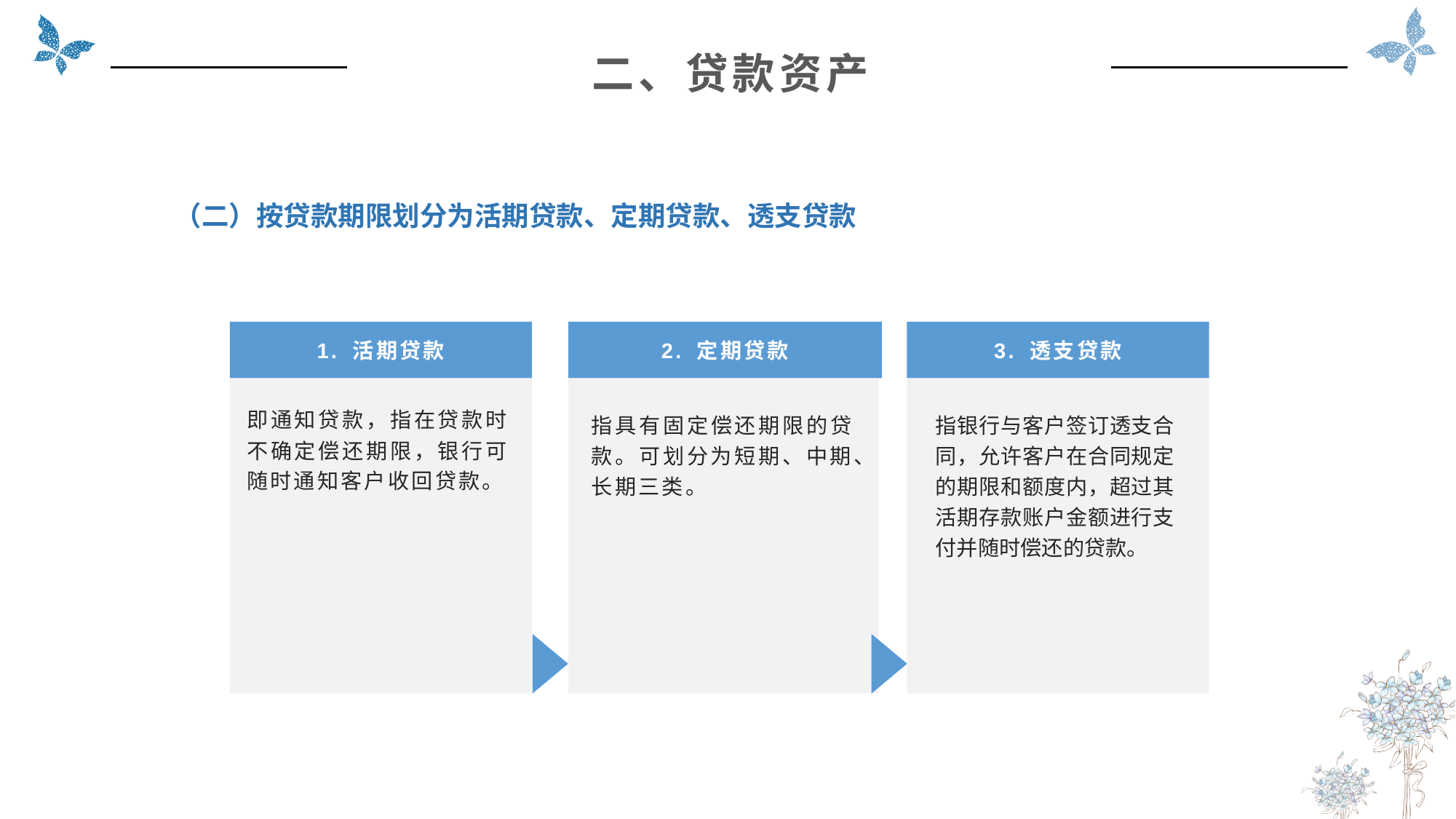

二、贷款资产
（二）按贷款期限划分为活期贷款、定期贷款、透支贷款
1. 活期贷款
3. 透支贷款
2. 定期贷款

即通知贷款，指在贷款时不确定偿还期限，银行可随时通知客户收回贷款。
指银行与客户签订透支合同，允许客户在合同规定的期限和额度内，超过其活期存款账户金额进行支付并随时偿还的贷款。
指具有固定偿还期限的贷款。可划分为短期、中期、长期三类。